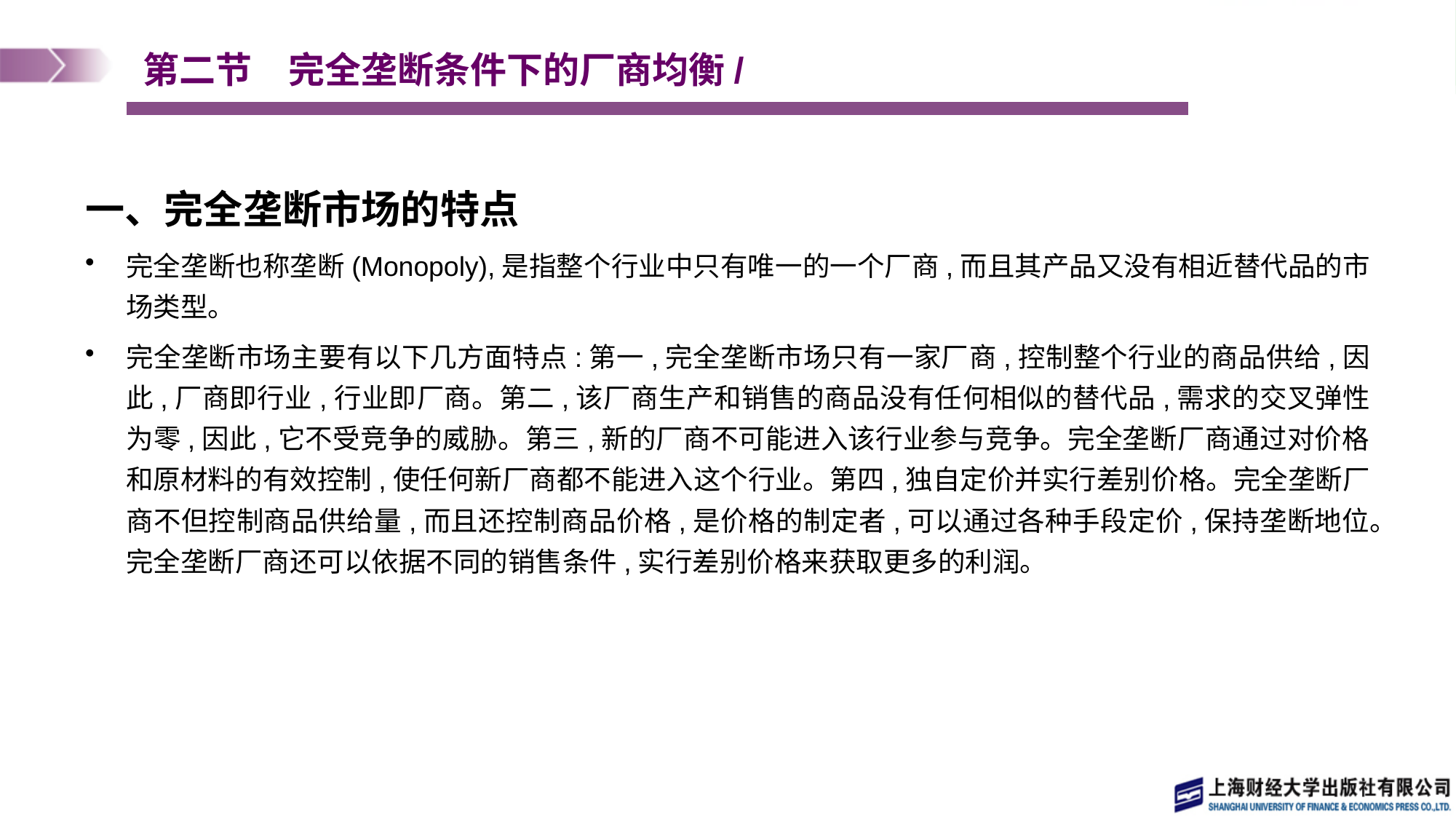

# 第二节　完全垄断条件下的厂商均衡/
一、完全垄断市场的特点
完全垄断也称垄断(Monopoly),是指整个行业中只有唯一的一个厂商,而且其产品又没有相近替代品的市场类型。
完全垄断市场主要有以下几方面特点:第一,完全垄断市场只有一家厂商,控制整个行业的商品供给,因此,厂商即行业,行业即厂商。第二,该厂商生产和销售的商品没有任何相似的替代品,需求的交叉弹性为零,因此,它不受竞争的威胁。第三,新的厂商不可能进入该行业参与竞争。完全垄断厂商通过对价格和原材料的有效控制,使任何新厂商都不能进入这个行业。第四,独自定价并实行差别价格。完全垄断厂商不但控制商品供给量,而且还控制商品价格,是价格的制定者,可以通过各种手段定价,保持垄断地位。完全垄断厂商还可以依据不同的销售条件,实行差别价格来获取更多的利润。